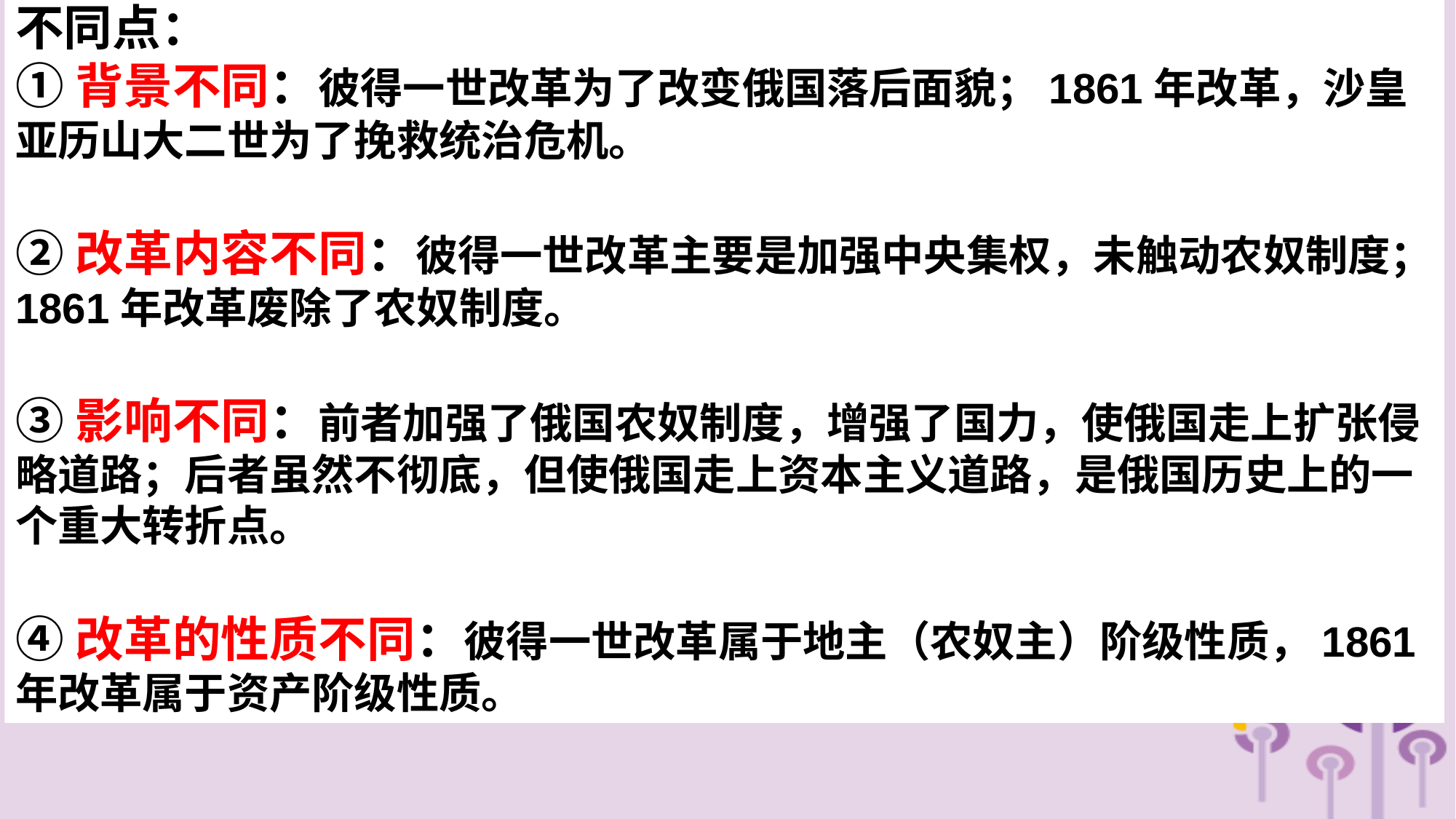

不同点：
①背景不同：彼得一世改革为了改变俄国落后面貌；1861年改革，沙皇亚历山大二世为了挽救统治危机。

②改革内容不同：彼得一世改革主要是加强中央集权，未触动农奴制度；1861年改革废除了农奴制度。

③影响不同：前者加强了俄国农奴制度，增强了国力，使俄国走上扩张侵略道路；后者虽然不彻底，但使俄国走上资本主义道路，是俄国历史上的一个重大转折点。

④改革的性质不同：彼得一世改革属于地主（农奴主）阶级性质，1861年改革属于资产阶级性质。